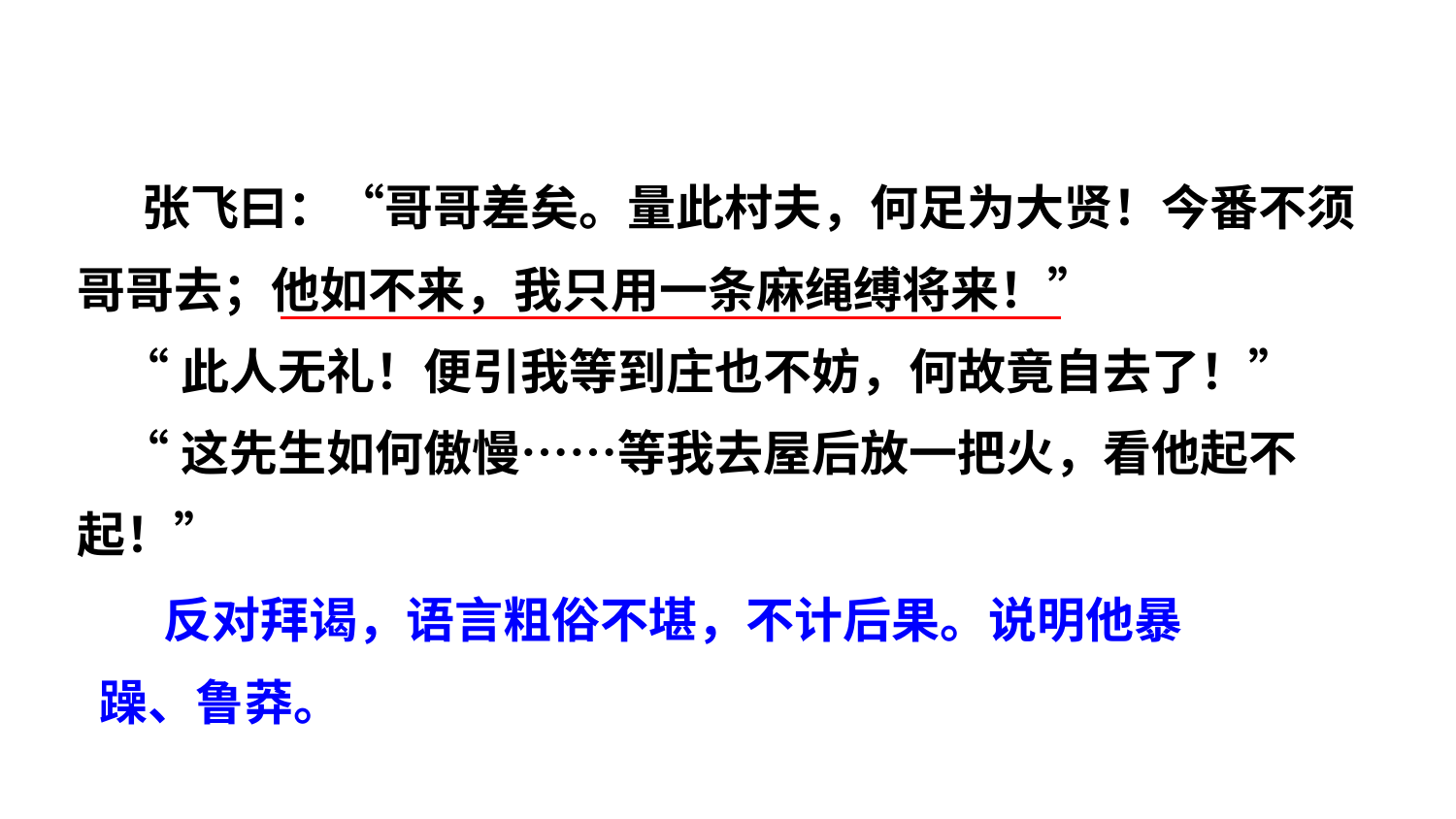

张飞曰：“哥哥差矣。量此村夫，何足为大贤！今番不须哥哥去；他如不来，我只用一条麻绳缚将来！”
    “此人无礼！便引我等到庄也不妨，何故竟自去了！”
    “这先生如何傲慢……等我去屋后放一把火，看他起不起！”
    反对拜谒，语言粗俗不堪，不计后果。说明他暴躁、鲁莽。